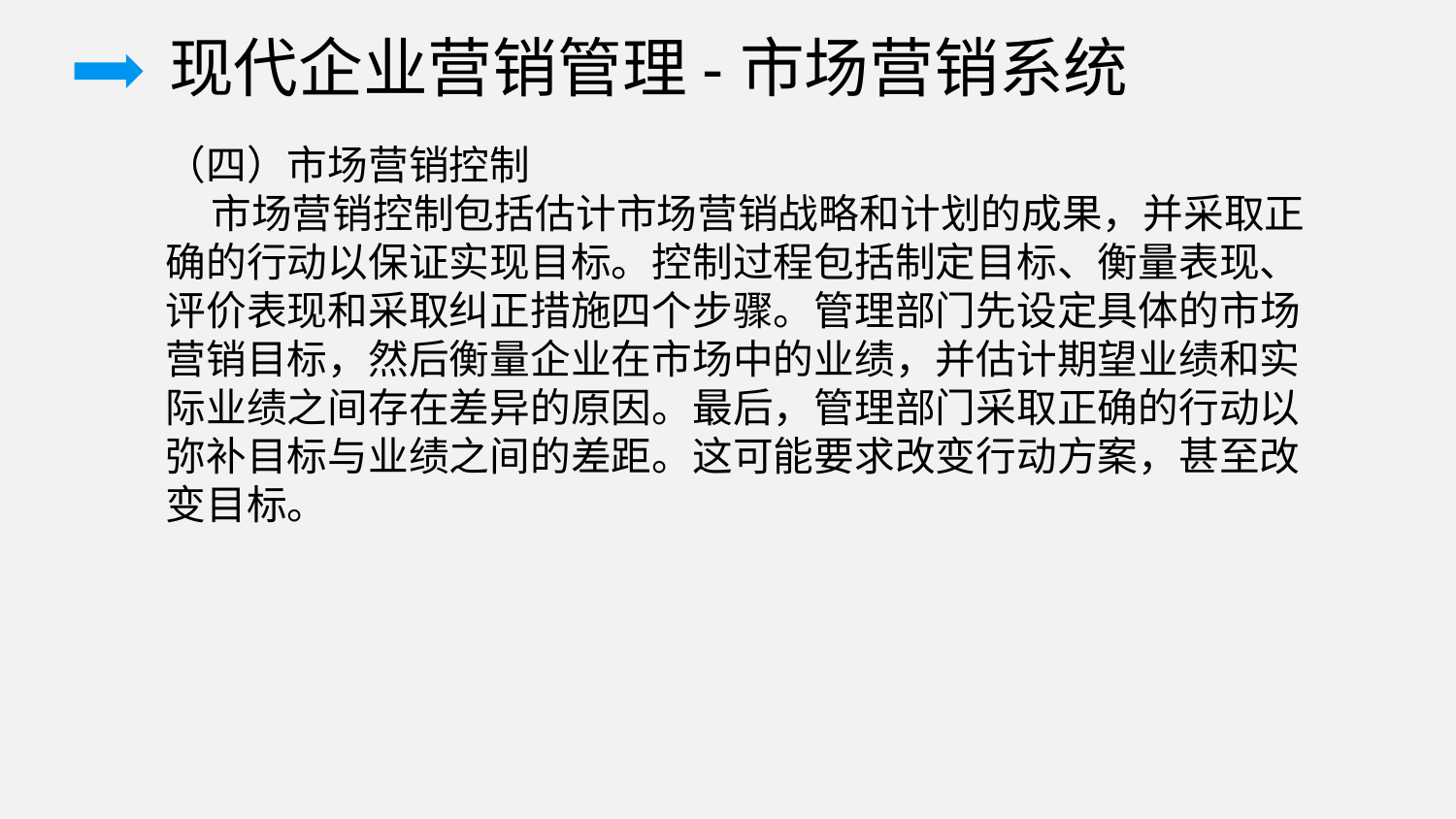

现代企业营销管理-市场营销系统
（四）市场营销控制
    市场营销控制包括估计市场营销战略和计划的成果，并采取正确的行动以保证实现目标。控制过程包括制定目标、衡量表现、评价表现和采取纠正措施四个步骤。管理部门先设定具体的市场营销目标，然后衡量企业在市场中的业绩，并估计期望业绩和实际业绩之间存在差异的原因。最后，管理部门采取正确的行动以弥补目标与业绩之间的差距。这可能要求改变行动方案，甚至改变目标。